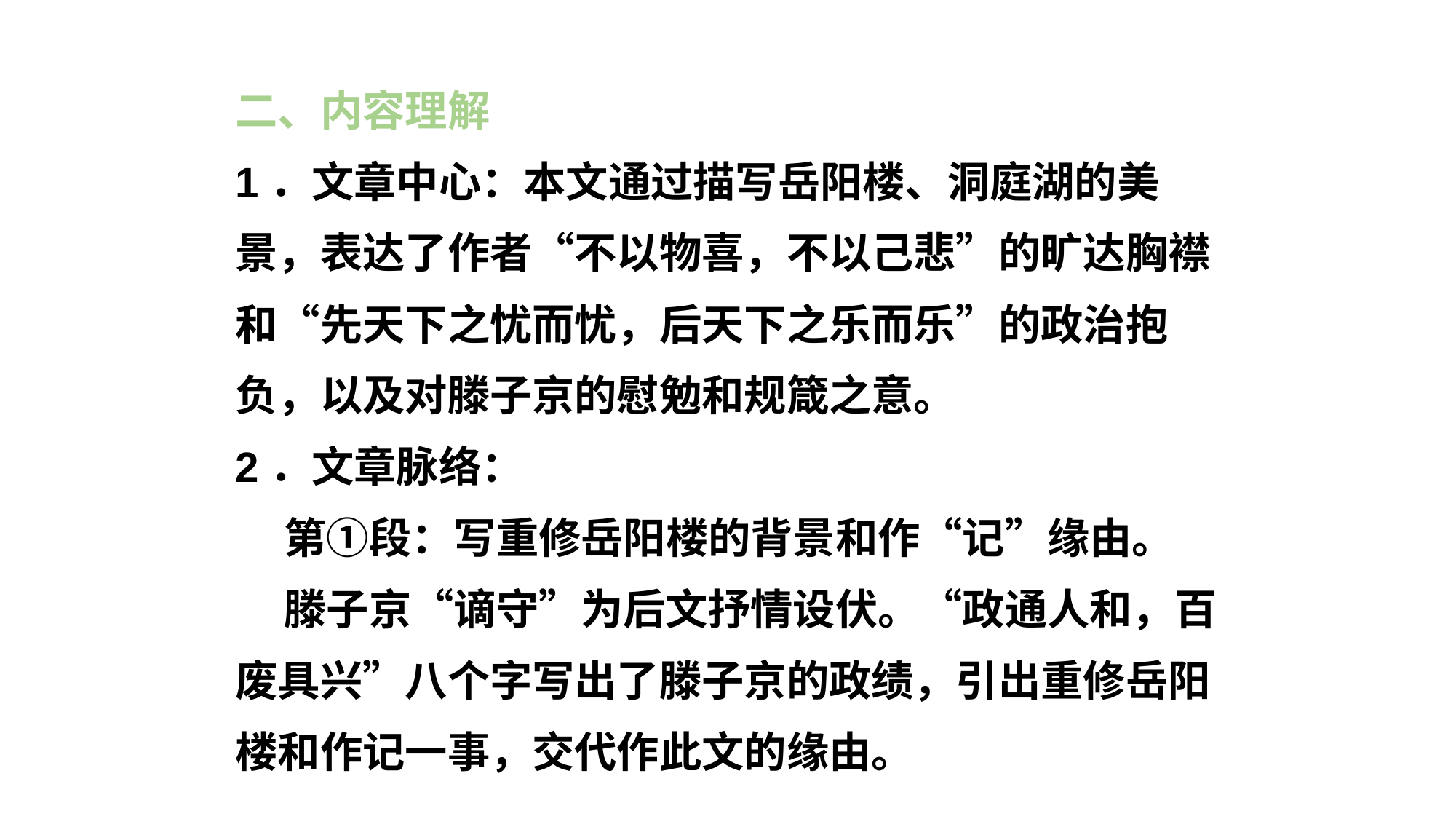

二、内容理解
1．文章中心：本文通过描写岳阳楼、洞庭湖的美景，表达了作者“不以物喜，不以己悲”的旷达胸襟和“先天下之忧而忧，后天下之乐而乐”的政治抱负，以及对滕子京的慰勉和规箴之意。
2．文章脉络：
    第①段：写重修岳阳楼的背景和作“记”缘由。
    滕子京“谪守”为后文抒情设伏。“政通人和，百废具兴”八个字写出了滕子京的政绩，引出重修岳阳楼和作记一事，交代作此文的缘由。